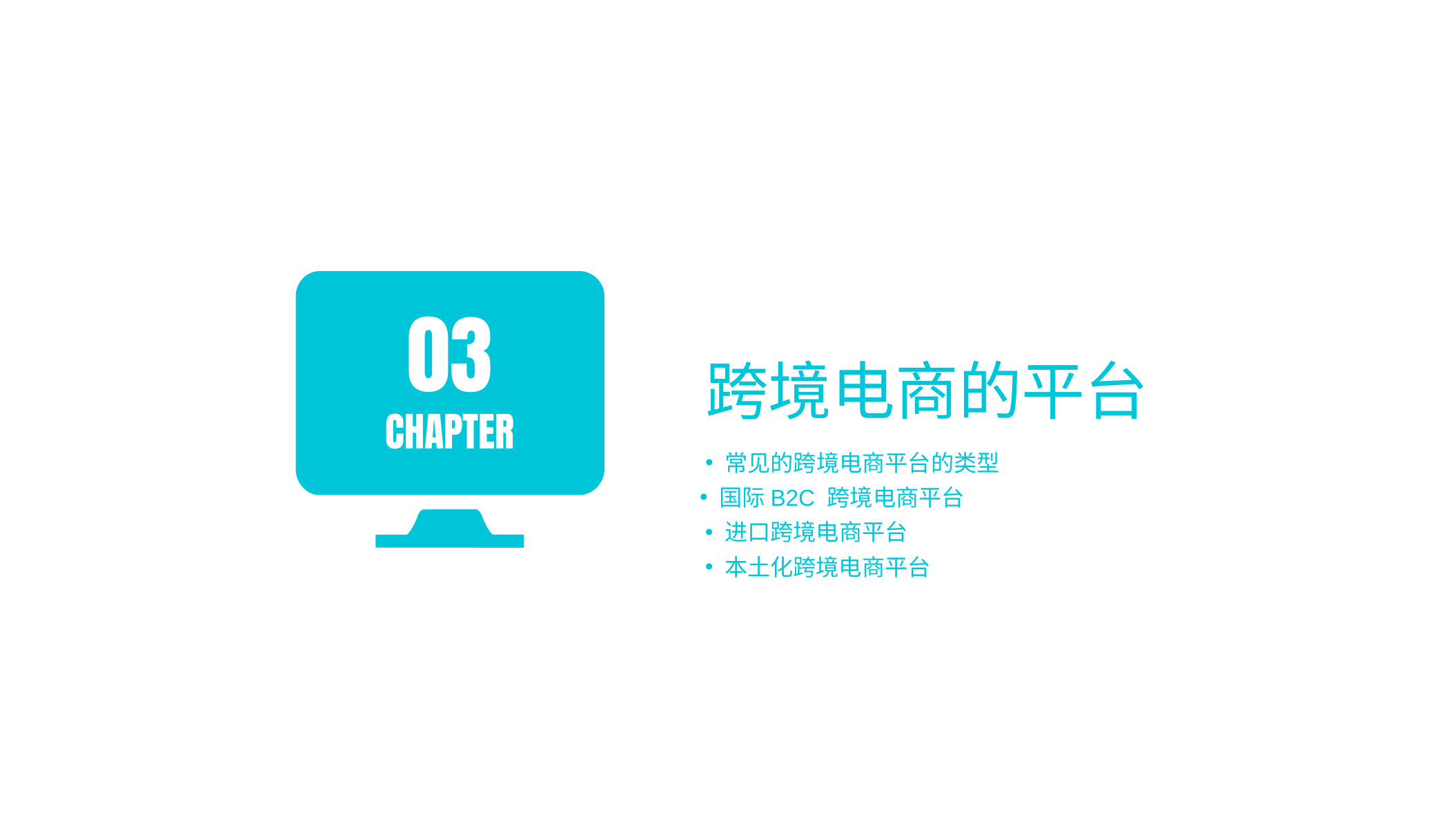

03
CHAPTER
跨境电商的平台
常见的跨境电商平台的类型
国际B2C 跨境电商平台
进口跨境电商平台
本土化跨境电商平台